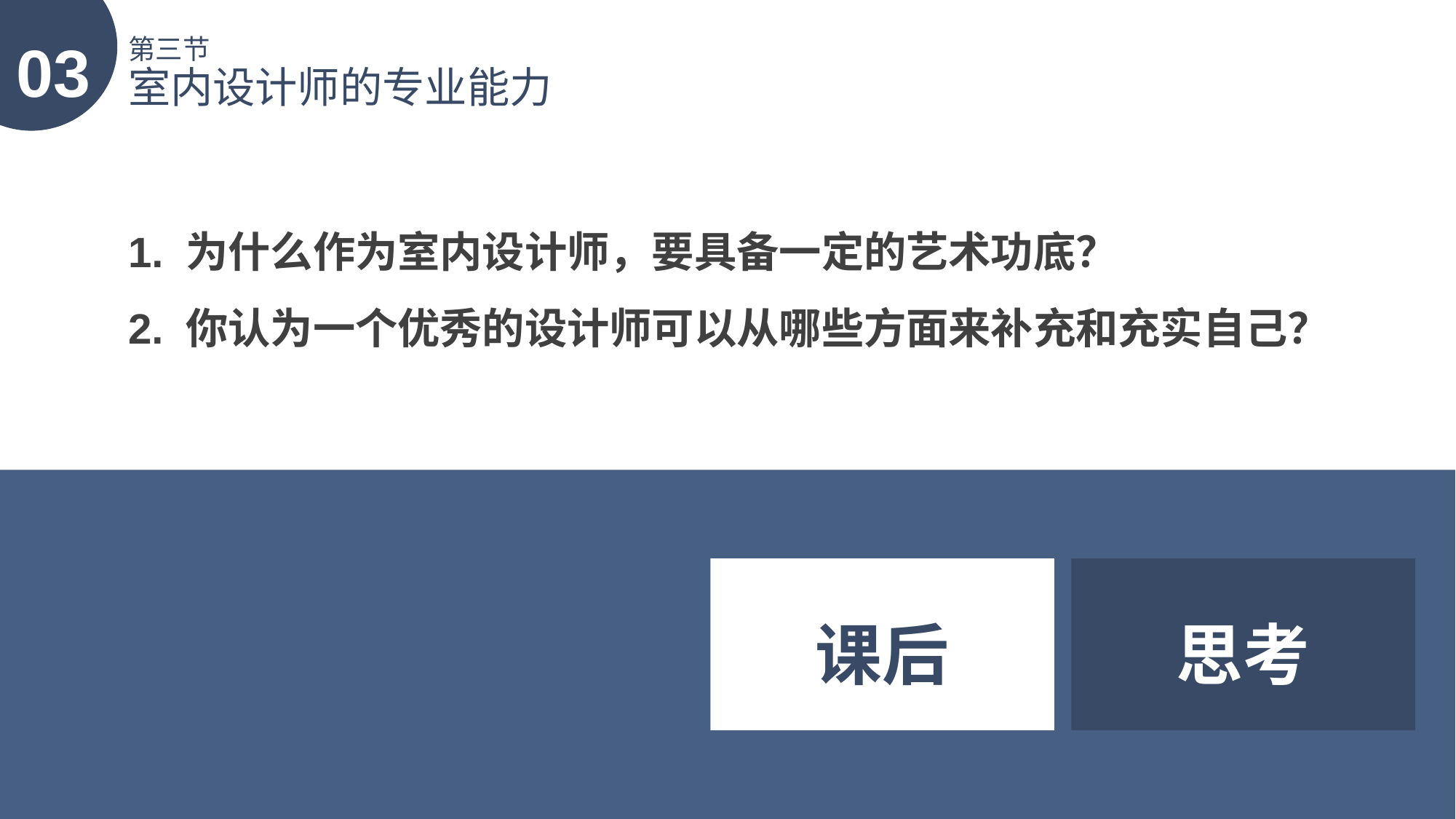

03
第三节
室内设计师的专业能力
1. 为什么作为室内设计师，要具备一定的艺术功底？
2. 你认为一个优秀的设计师可以从哪些方面来补充和充实自己？

课后
思考